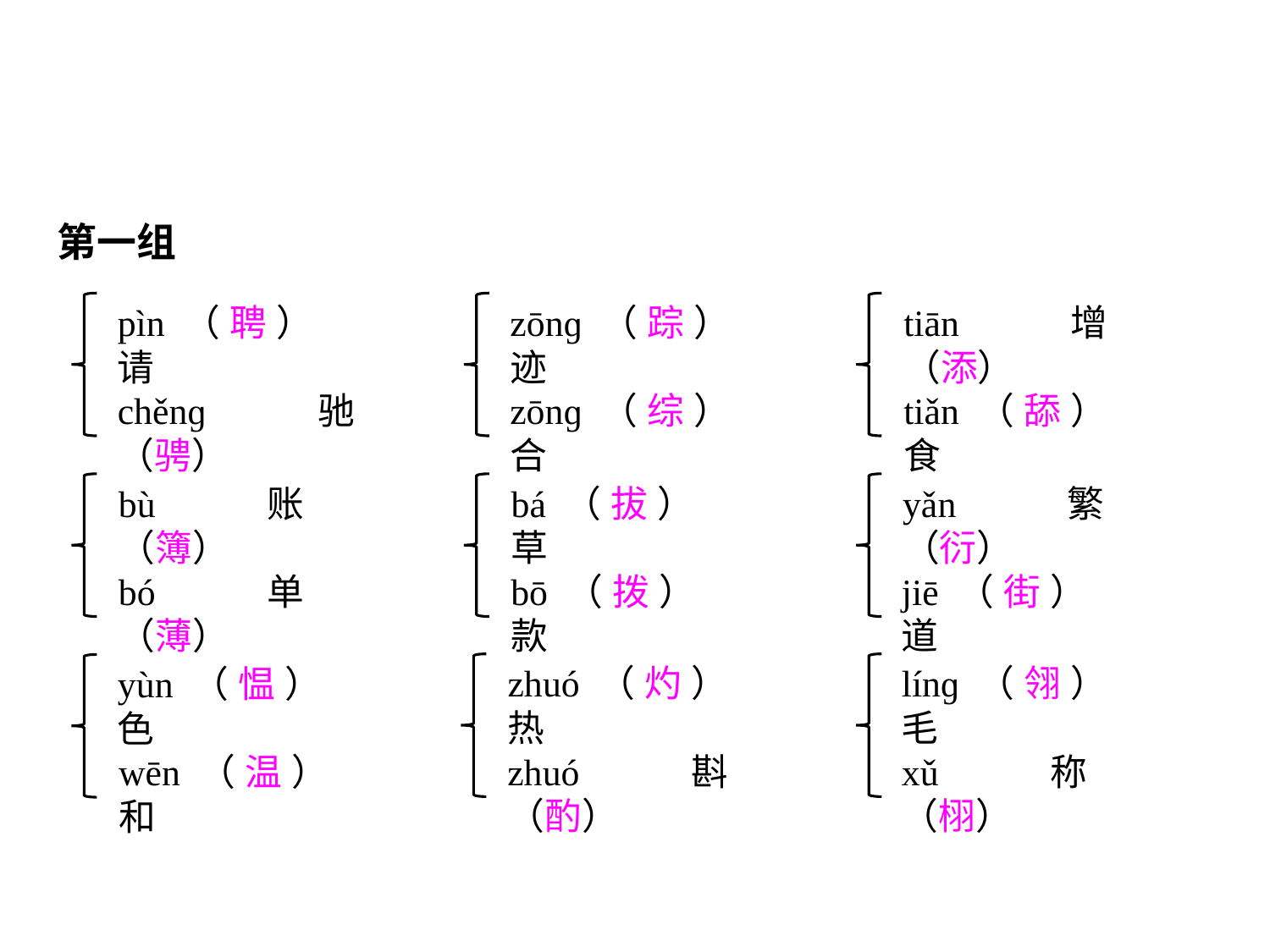

第一组

pìn（聘）请
chěnɡ驰（骋）

zōnɡ（踪）迹
zōnɡ（综）合

tiān增（添）
tiǎn（舔）食

bù账（簿）
bó单（薄）

bá（拔）草
bō（拨）款

yǎn繁（衍）
jiē（街）道

zhuó（灼）热
zhuó斟（酌）

línɡ（翎）毛
xǔ称（栩）

yùn（愠）色
wēn（温）和